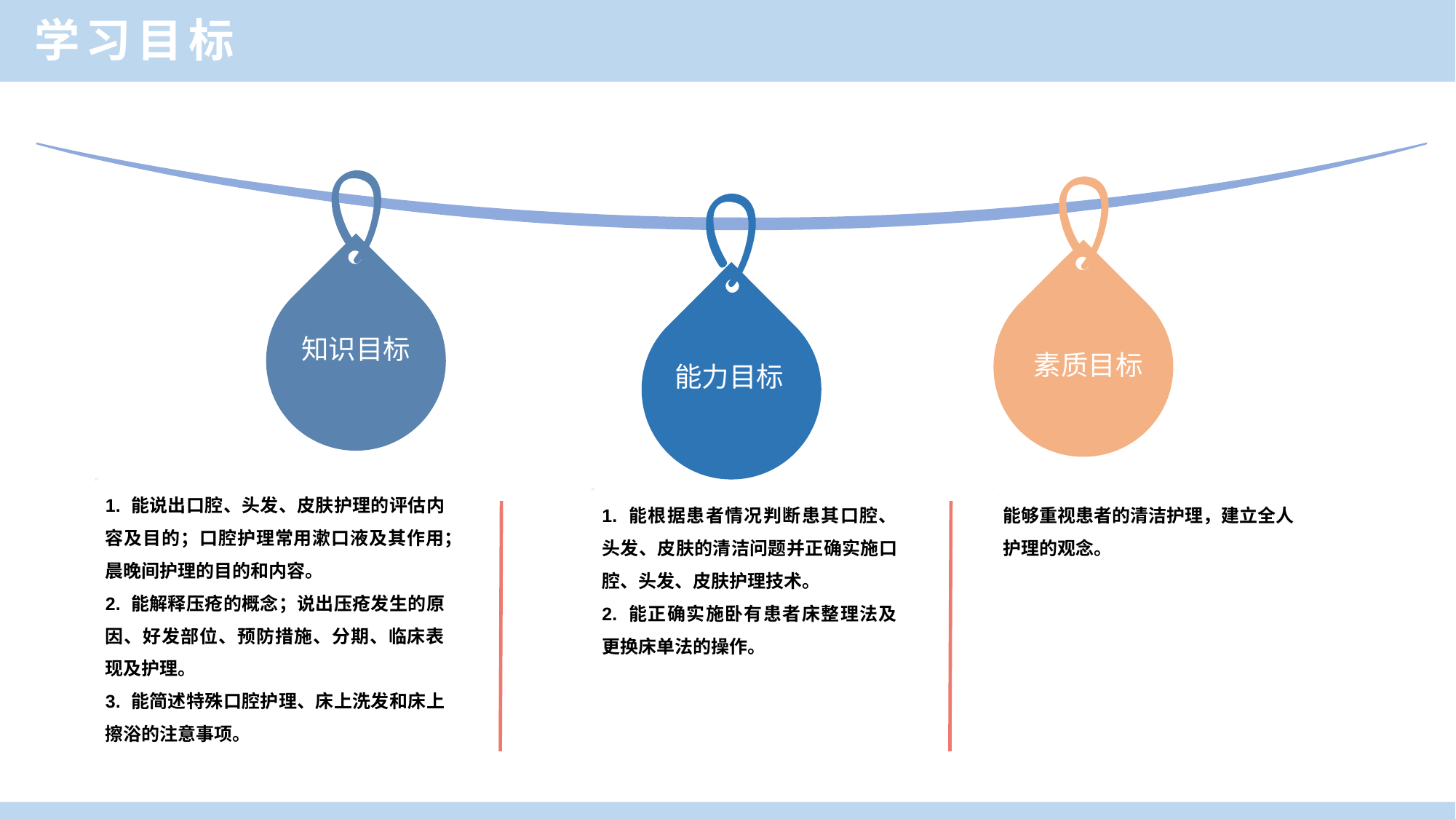

学习目标

知识目标

素质目标

能力目标
1. 能说出口腔、头发、皮肤护理的评估内容及目的；口腔护理常用漱口液及其作用；晨晚间护理的目的和内容。
2. 能解释压疮的概念；说出压疮发生的原因、好发部位、预防措施、分期、临床表现及护理。
3. 能简述特殊口腔护理、床上洗发和床上擦浴的注意事项。
1. 能根据患者情况判断患其口腔、头发、皮肤的清洁问题并正确实施口腔、头发、皮肤护理技术。
2. 能正确实施卧有患者床整理法及更换床单法的操作。
能够重视患者的清洁护理，建立全人护理的观念。